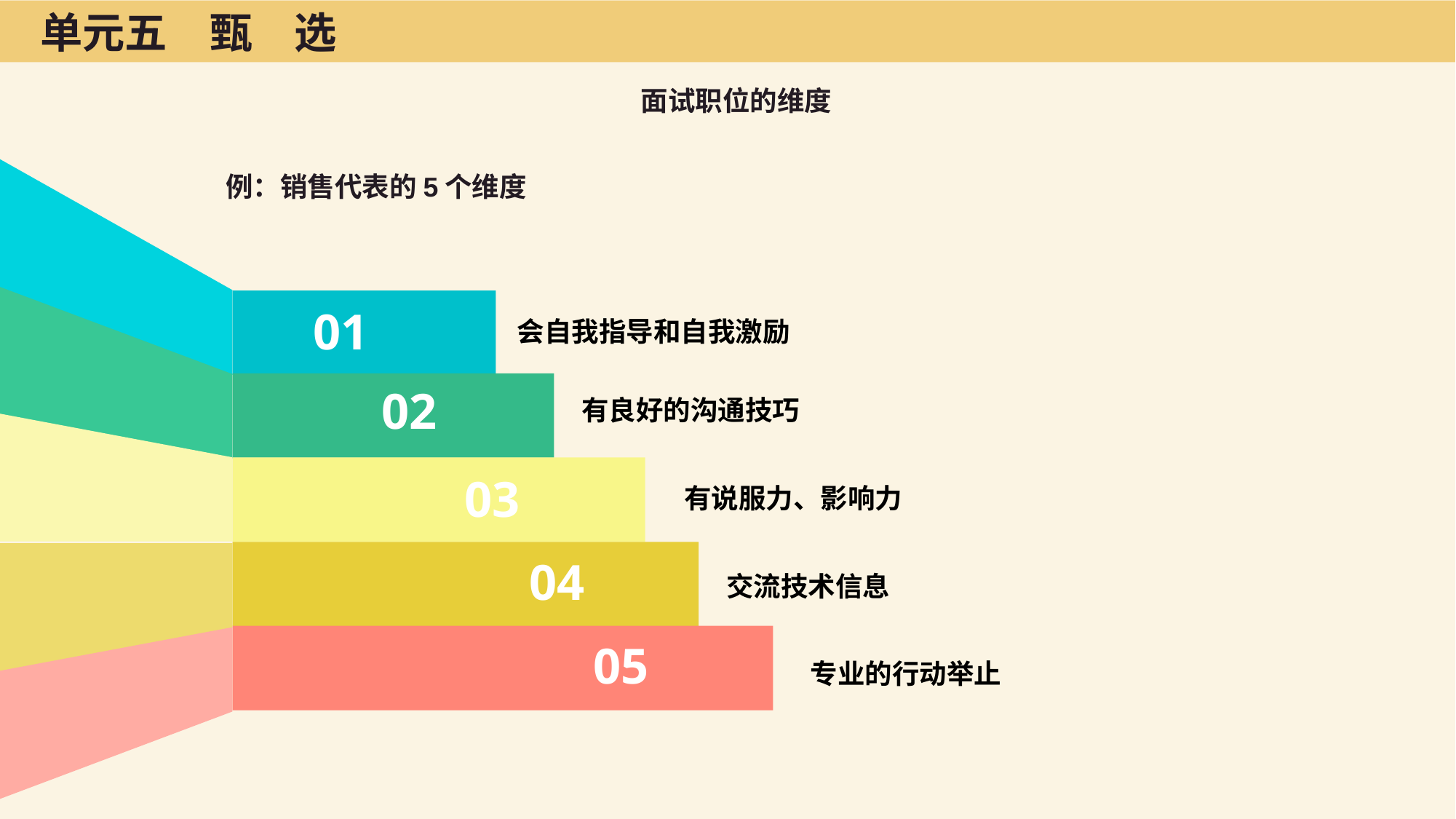

单元五　甄　选
面试职位的维度

例：销售代表的5个维度

01
会自我指导和自我激励

02
有良好的沟通技巧

03
有说服力、影响力

04
交流技术信息

05
专业的行动举止